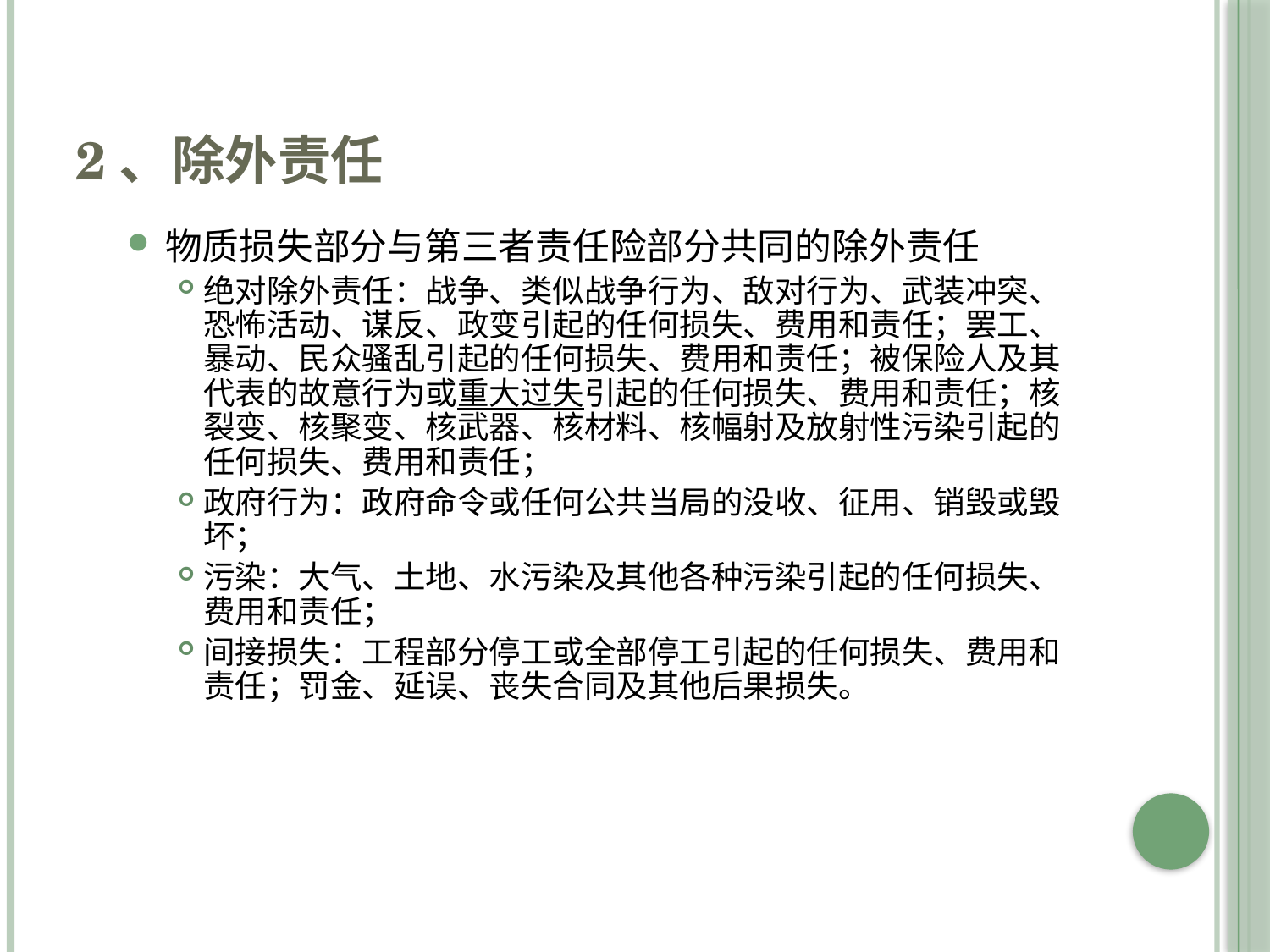

# 2、除外责任
物质损失部分与第三者责任险部分共同的除外责任
绝对除外责任：战争、类似战争行为、敌对行为、武装冲突、恐怖活动、谋反、政变引起的任何损失、费用和责任；罢工、暴动、民众骚乱引起的任何损失、费用和责任；被保险人及其代表的故意行为或重大过失引起的任何损失、费用和责任；核裂变、核聚变、核武器、核材料、核幅射及放射性污染引起的任何损失、费用和责任；
政府行为：政府命令或任何公共当局的没收、征用、销毁或毁坏；
污染：大气、土地、水污染及其他各种污染引起的任何损失、费用和责任；
间接损失：工程部分停工或全部停工引起的任何损失、费用和责任；罚金、延误、丧失合同及其他后果损失。